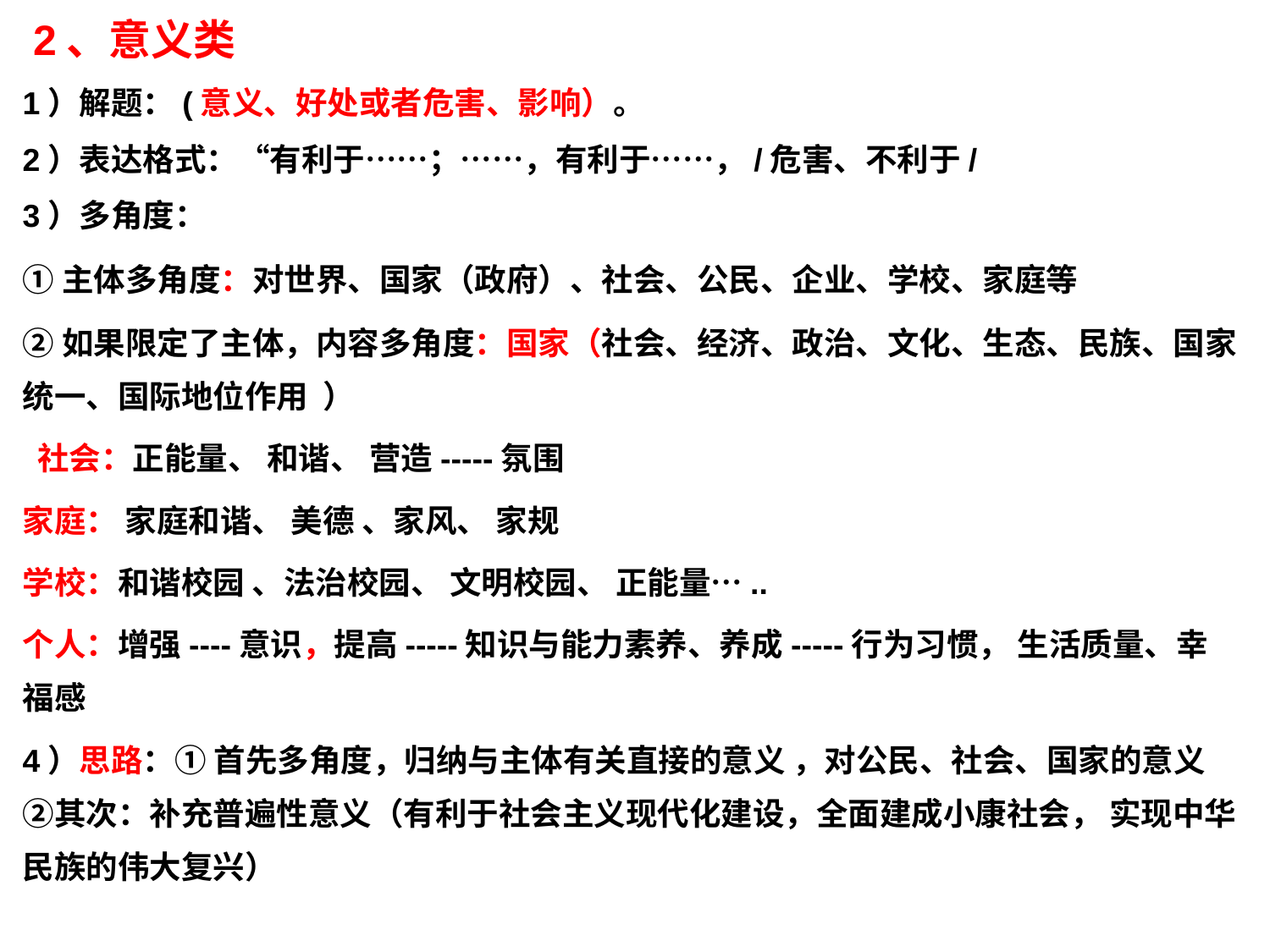

# 2、意义类
1）解题：(意义、好处或者危害、影响）。
2）表达格式：“有利于……；……，有利于……，/危害、不利于/
3）多角度：
①主体多角度：对世界、国家（政府）、社会、公民、企业、学校、家庭等
②如果限定了主体，内容多角度：国家（社会、经济、政治、文化、生态、民族、国家统一、国际地位作用  ）
 社会：正能量、 和谐、 营造-----氛围
家庭： 家庭和谐、 美德 、家风、 家规
学校：和谐校园 、法治校园、 文明校园、 正能量…..
个人：增强----意识，提高-----知识与能力素养、养成-----行为习惯， 生活质量、幸福感
4）思路：① 首先多角度，归纳与主体有关直接的意义 ，对公民、社会、国家的意义    ②其次：补充普遍性意义（有利于社会主义现代化建设，全面建成小康社会， 实现中华民族的伟大复兴）